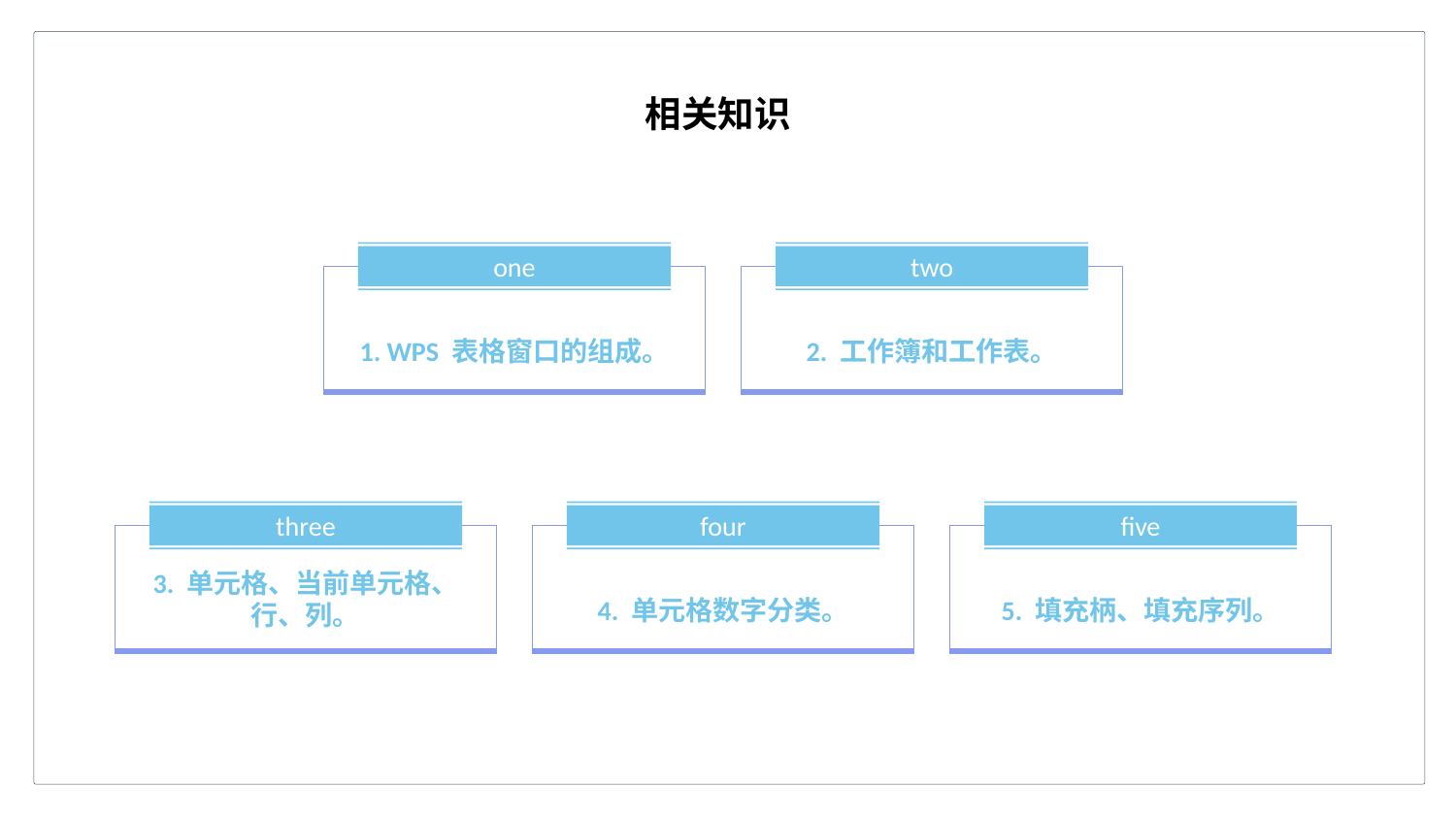

相关知识
one
1. WPS 表格窗口的组成。

two
2. 工作簿和工作表。

three
3. 单元格、当前单元格、
行、列。

four
4. 单元格数字分类。

five
5. 填充柄、填充序列。